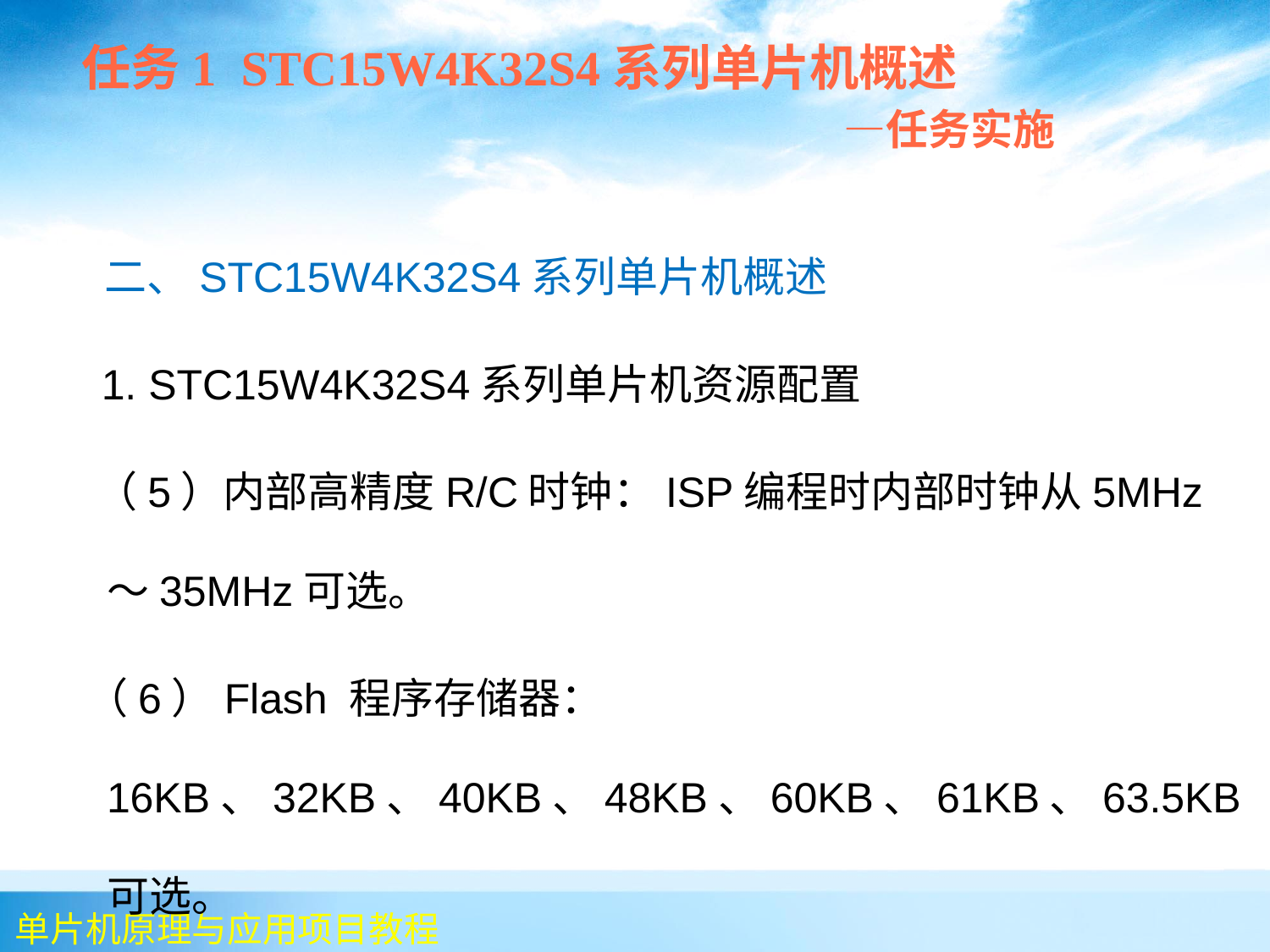

任务1  STC15W4K32S4系列单片机概述
                                                                        —任务实施
   二、STC15W4K32S4系列单片机概述
   1. STC15W4K32S4系列单片机资源配置
  （5）内部高精度R/C时钟：ISP编程时内部时钟从5MHz～35MHz可选。
 （6）Flash 程序存储器：16KB、32KB、40KB、48KB、60KB、61KB、63.5KB可选。